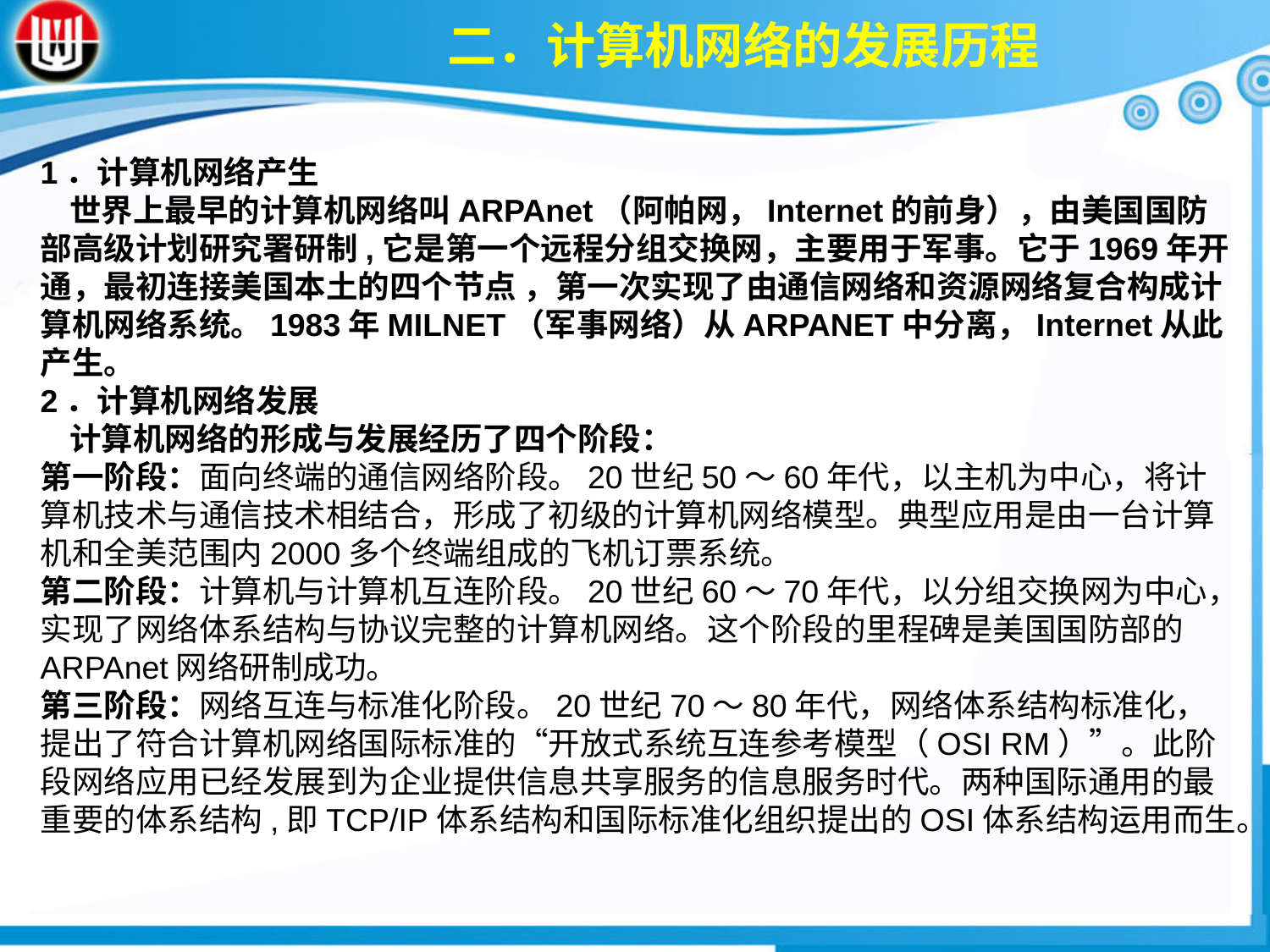

二．计算机网络的发展历程
1．计算机网络产生   世界上最早的计算机网络叫ARPAnet（阿帕网，Internet的前身），由美国国防部高级计划研究署研制,它是第一个远程分组交换网，主要用于军事。它于1969年开通，最初连接美国本土的四个节点 ，第一次实现了由通信网络和资源网络复合构成计算机网络系统。1983年MILNET（军事网络）从ARPANET中分离，Internet从此产生。2．计算机网络发展   计算机网络的形成与发展经历了四个阶段：
第一阶段：面向终端的通信网络阶段。20世纪50～60年代，以主机为中心，将计算机技术与通信技术相结合，形成了初级的计算机网络模型。典型应用是由一台计算机和全美范围内2000多个终端组成的飞机订票系统。
第二阶段：计算机与计算机互连阶段。20世纪60～70年代，以分组交换网为中心，实现了网络体系结构与协议完整的计算机网络。这个阶段的里程碑是美国国防部的ARPAnet网络研制成功。
第三阶段：网络互连与标准化阶段。20世纪70～80年代，网络体系结构标准化，提出了符合计算机网络国际标准的“开放式系统互连参考模型（OSI RM）”。此阶段网络应用已经发展到为企业提供信息共享服务的信息服务时代。两种国际通用的最重要的体系结构,即TCP/IP体系结构和国际标准化组织提出的OSI体系结构运用而生。